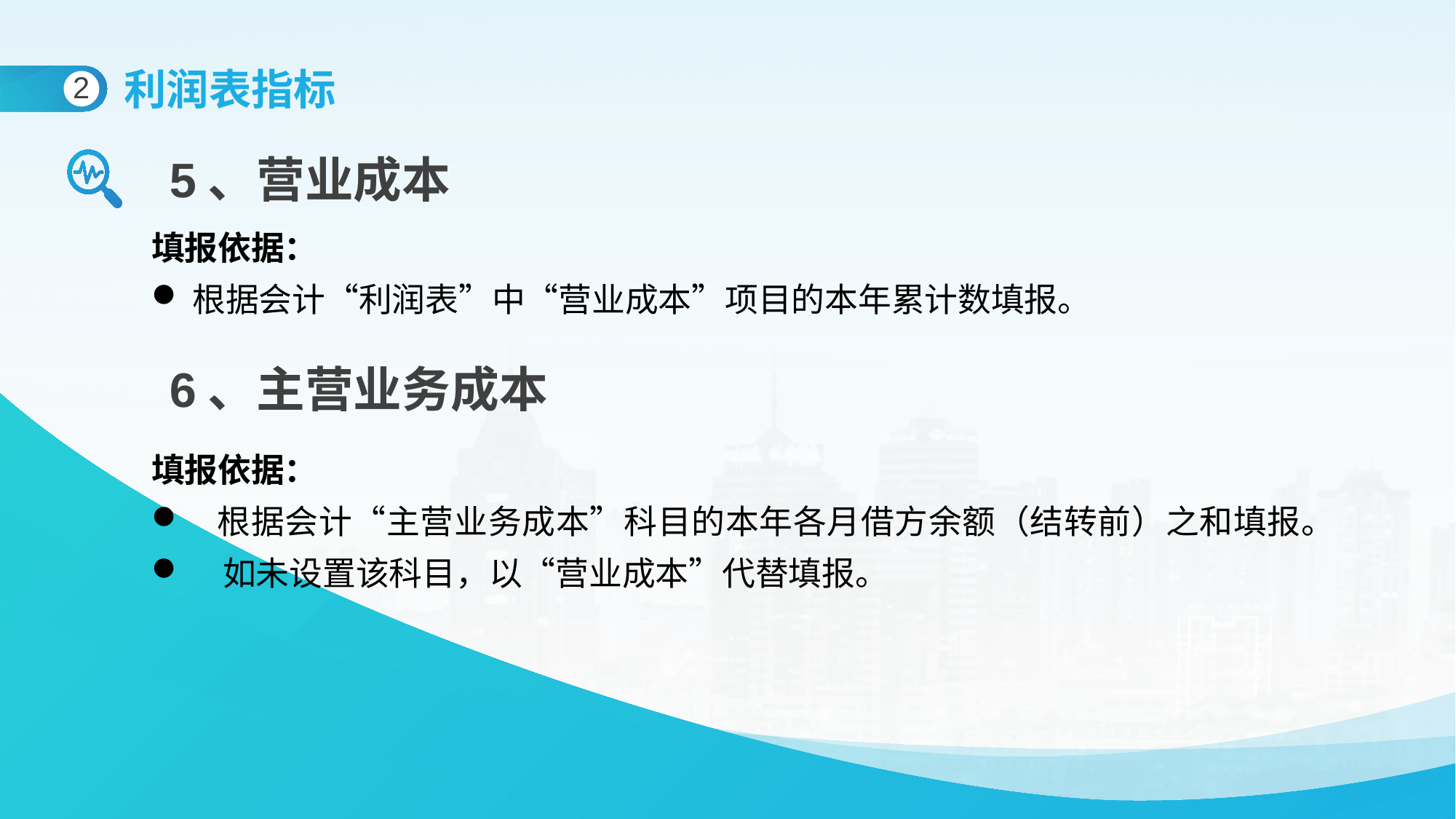

利润表指标
2
5、营业成本

填报依据：
根据会计“利润表”中“营业成本”项目的本年累计数填报。
6、主营业务成本
填报依据：
  根据会计“主营业务成本”科目的本年各月借方余额（结转前）之和填报。
   如未设置该科目，以“营业成本”代替填报。